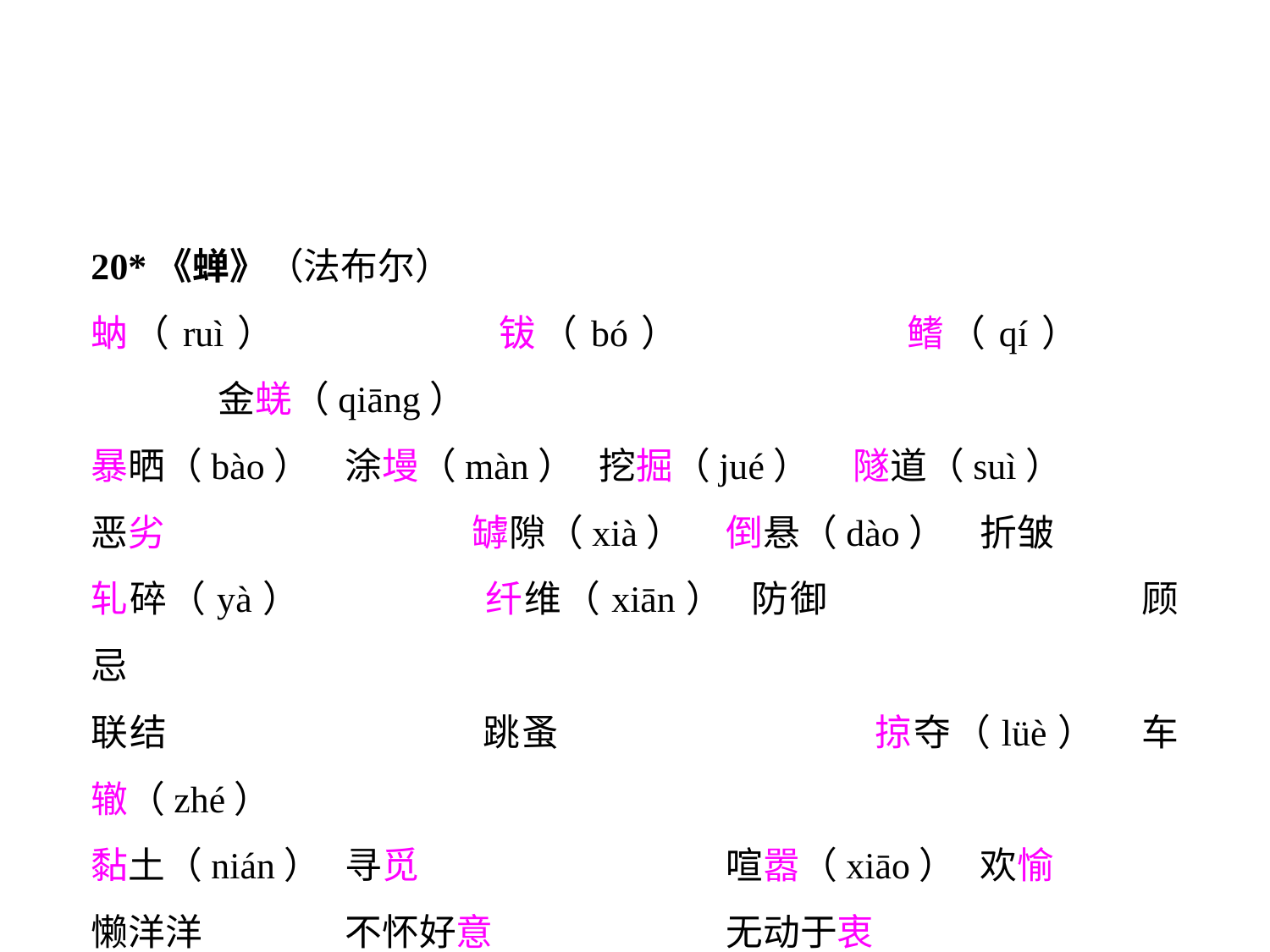

20*《蝉》（法布尔）
蚋（ruì）		钹（bó）		鳍（qí）		金蜣（qiāng）
暴晒（bào）	涂墁（màn）	挖掘（jué）	隧道（suì）
恶劣			罅隙（xià）	倒悬（dào）	折皱
轧碎（yà）		纤维（xiān）	防御			顾忌
联结			跳蚤			掠夺（lüè）	车辙（zhé）
黏土（nián）	寻觅			喧嚣（xiāo）	欢愉
懒洋洋		不怀好意		无动于衷